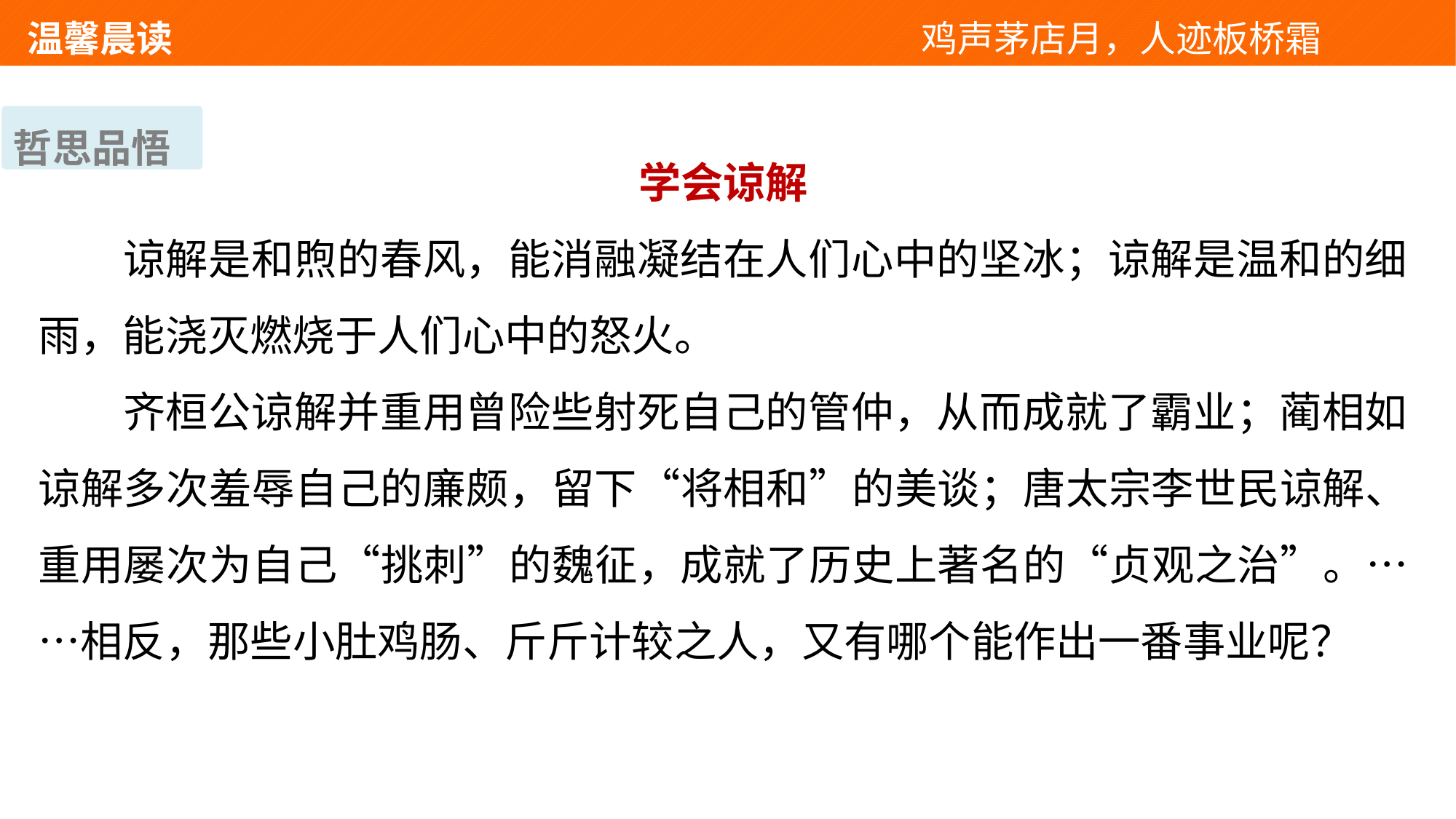

温馨晨读                                     　 　　　　　　　　　　　鸡声茅店月，人迹板桥霜
哲思品悟

学会谅解
谅解是和煦的春风，能消融凝结在人们心中的坚冰；谅解是温和的细雨，能浇灭燃烧于人们心中的怒火。
齐桓公谅解并重用曾险些射死自己的管仲，从而成就了霸业；蔺相如谅解多次羞辱自己的廉颇，留下“将相和”的美谈；唐太宗李世民谅解、重用屡次为自己“挑刺”的魏征，成就了历史上著名的“贞观之治”。……相反，那些小肚鸡肠、斤斤计较之人，又有哪个能作出一番事业呢？